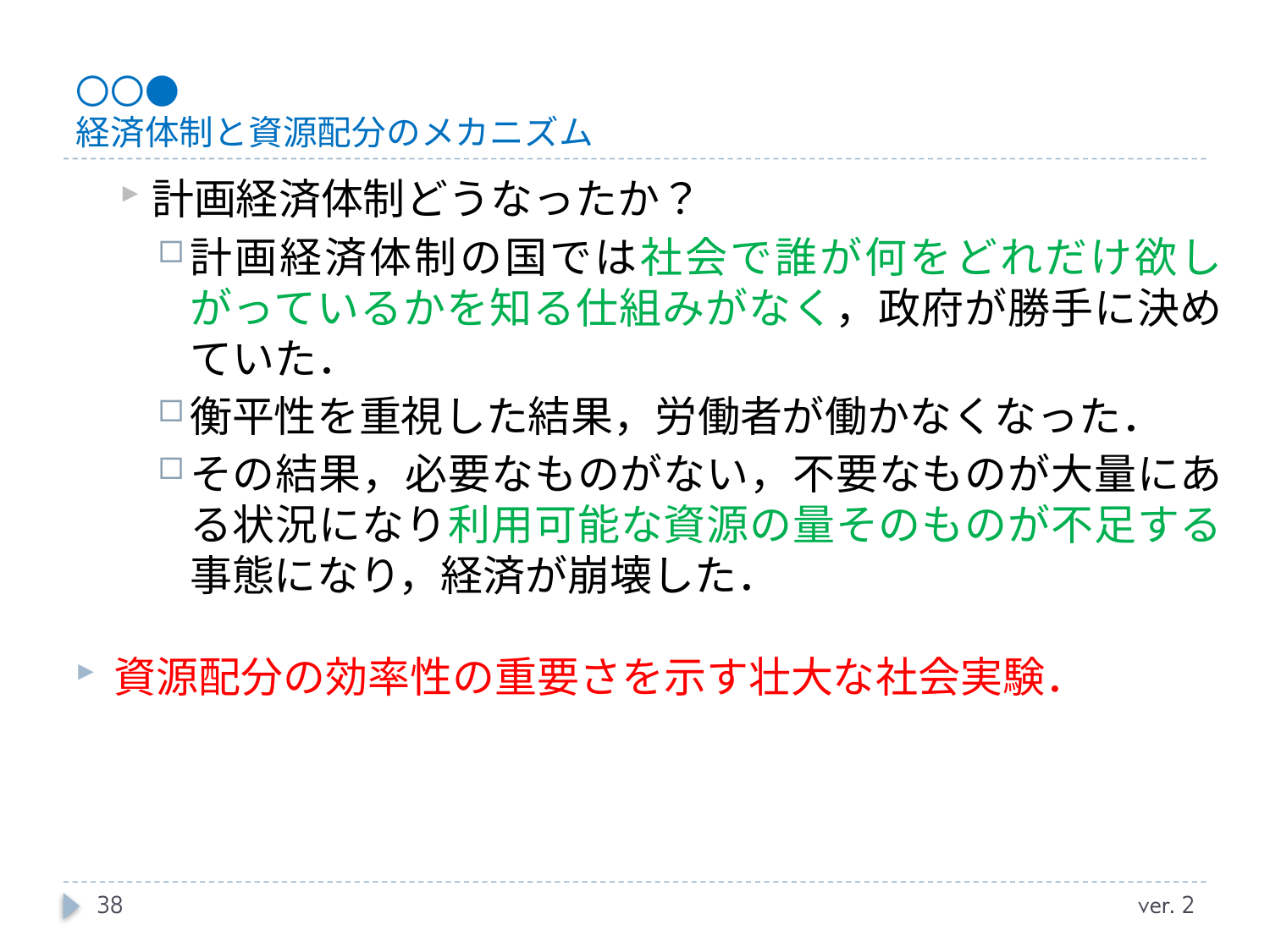

# 〇〇● 経済体制と資源配分のメカニズム
計画経済体制どうなったか？
計画経済体制の国では社会で誰が何をどれだけ欲しがっているかを知る仕組みがなく，政府が勝手に決めていた．
衡平性を重視した結果，労働者が働かなくなった．
その結果，必要なものがない，不要なものが大量にある状況になり利用可能な資源の量そのものが不足する事態になり，経済が崩壊した．

資源配分の効率性の重要さを示す壮大な社会実験．

38
ver. 2